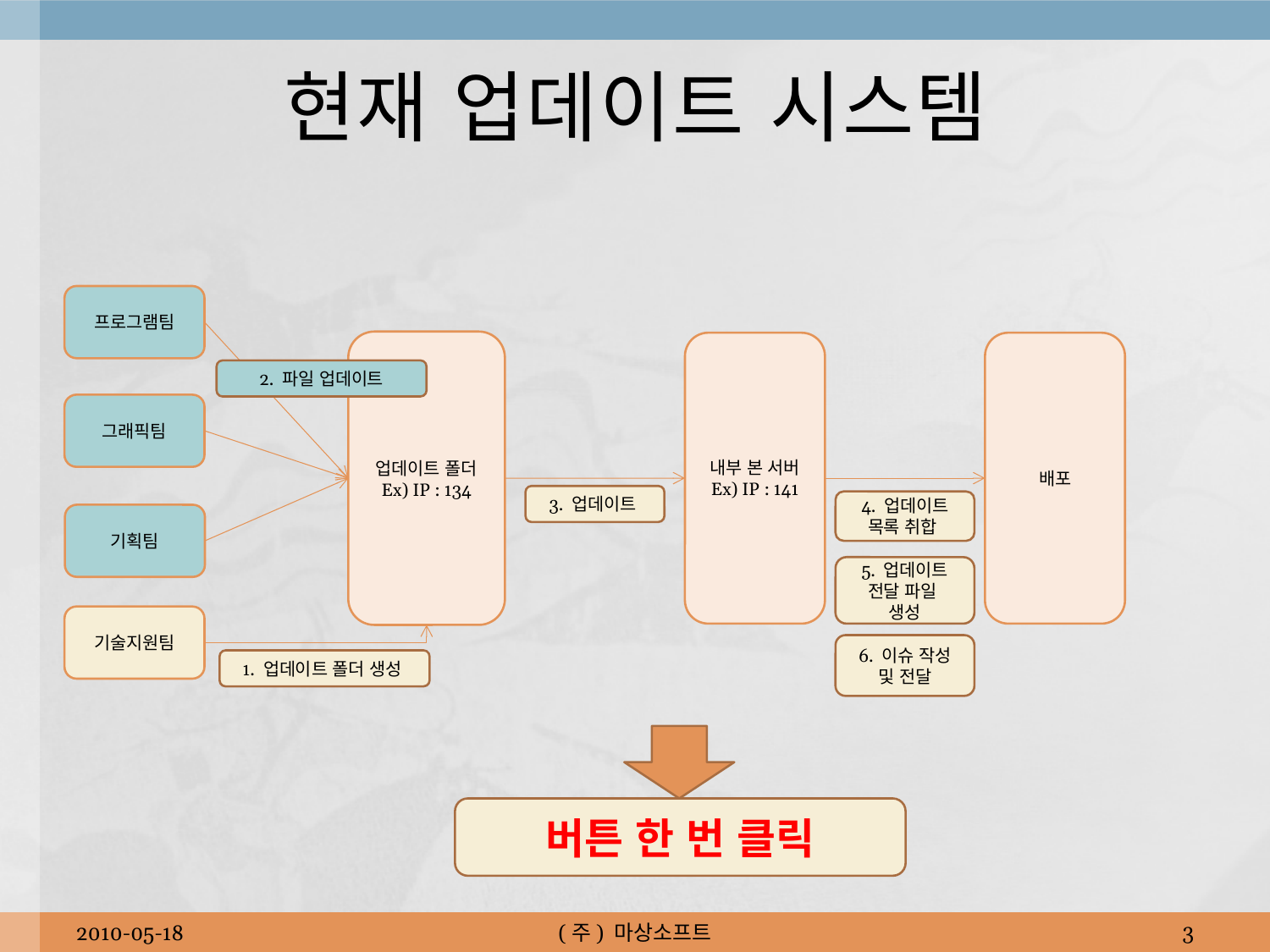

# 현재 업데이트 시스템
프로그램팀

업데이트 폴더
Ex) IP : 134
내부 본 서버
Ex) IP : 141
배포
2. 파일 업데이트
그래픽팀
3. 업데이트
4. 업데이트 목록 취합
기획팀
5. 업데이트 전달 파일
생성
기술지원팀
6. 이슈 작성
및 전달
1. 업데이트 폴더 생성

버튼 한 번 클릭
2010-05-18
(주) 마상소프트
3